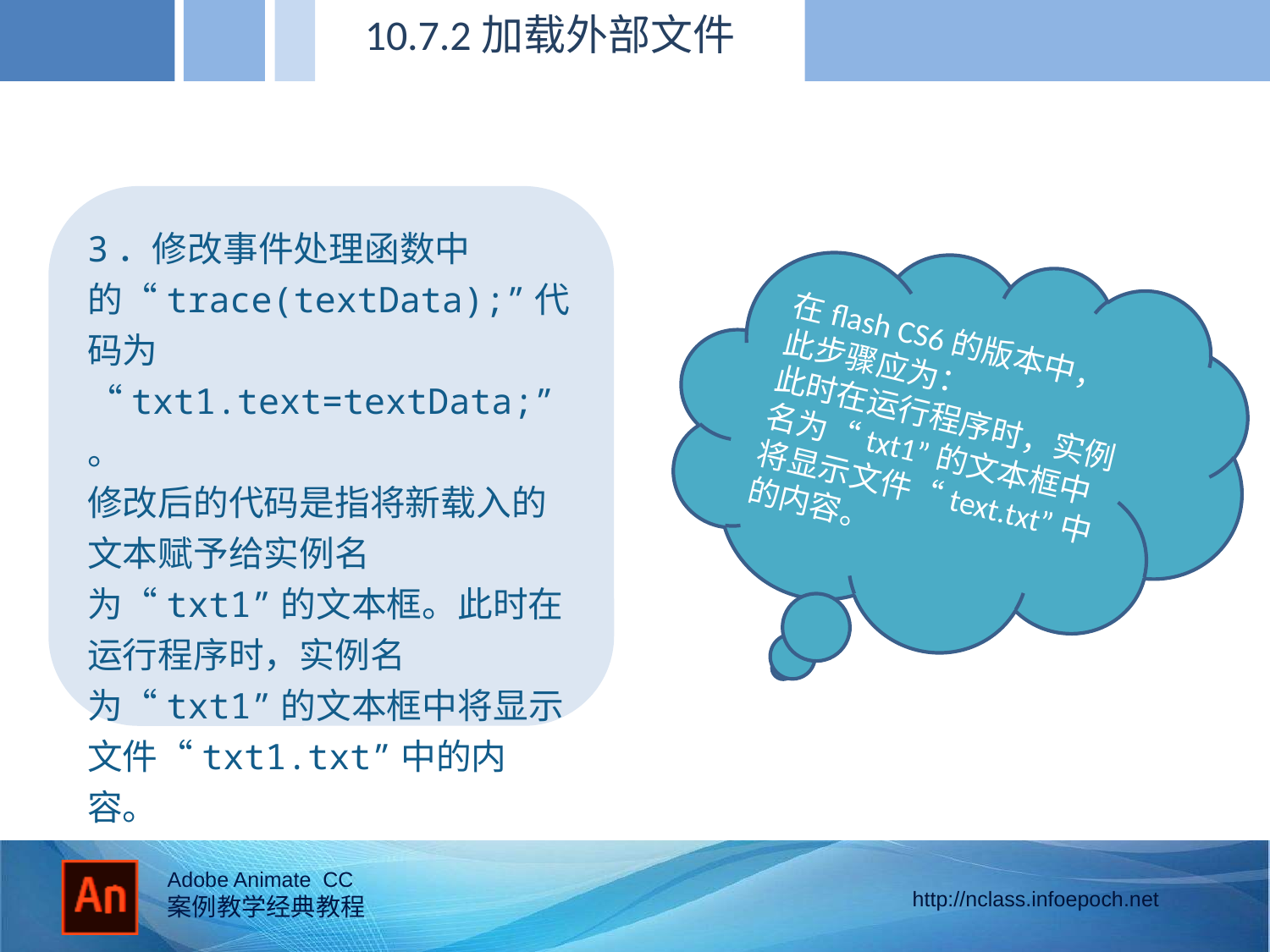

10.7.2加载外部文件
3．修改事件处理函数中的“trace(textData);”代码为 “txt1.text=textData;”。
修改后的代码是指将新载入的文本赋予给实例名为“txt1”的文本框。此时在运行程序时，实例名为“txt1”的文本框中将显示文件“txt1.txt”中的内容。
在flash CS6的版本中，此步骤应为：
此时在运行程序时，实例名为“txt1”的文本框中将显示文件“text.txt”中的内容。